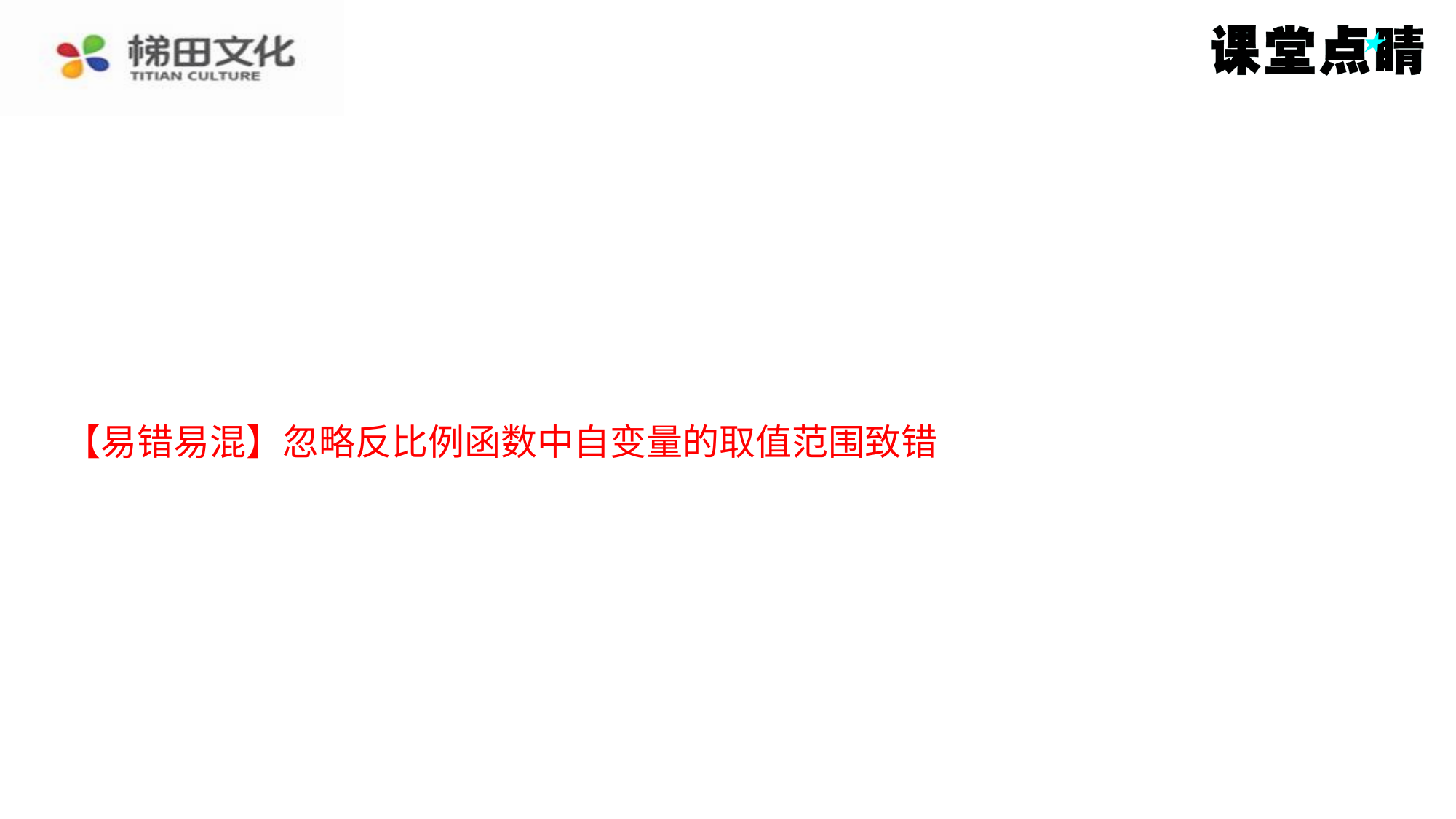

【易错易混】忽略反比例函数中自变量的取值范围致错
【易错易混】忽略反比例函数中自变量的取值范围致错